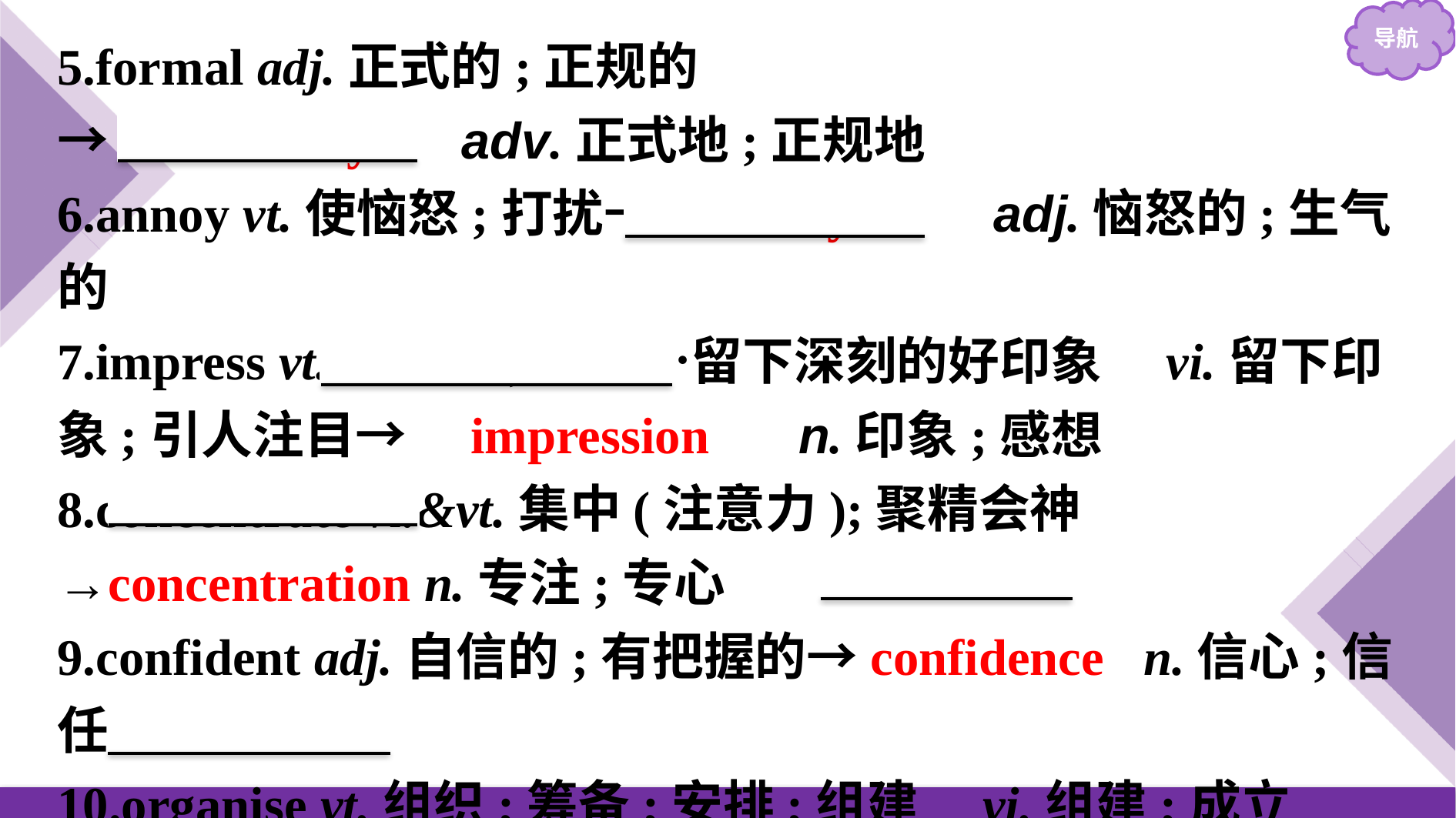

5.formal adj.正式的;正规的
→　formally　 adv.正式地;正规地
6.annoy vt.使恼怒;打扰→　annoyed　 adj.恼怒的;生气的
7.impress vt.使钦佩;给……留下深刻的好印象　vi.留下印象;引人注目→　impression　 n.印象;感想
8.concentrate vi.&vt.集中(注意力);聚精会神
→concentration n.专注;专心
9.confident adj.自信的;有把握的→confidence   n.信心;信任
10.organise vt.组织;筹备;安排;组建　vi.组建;成立→organisation n.组织;团体;机构